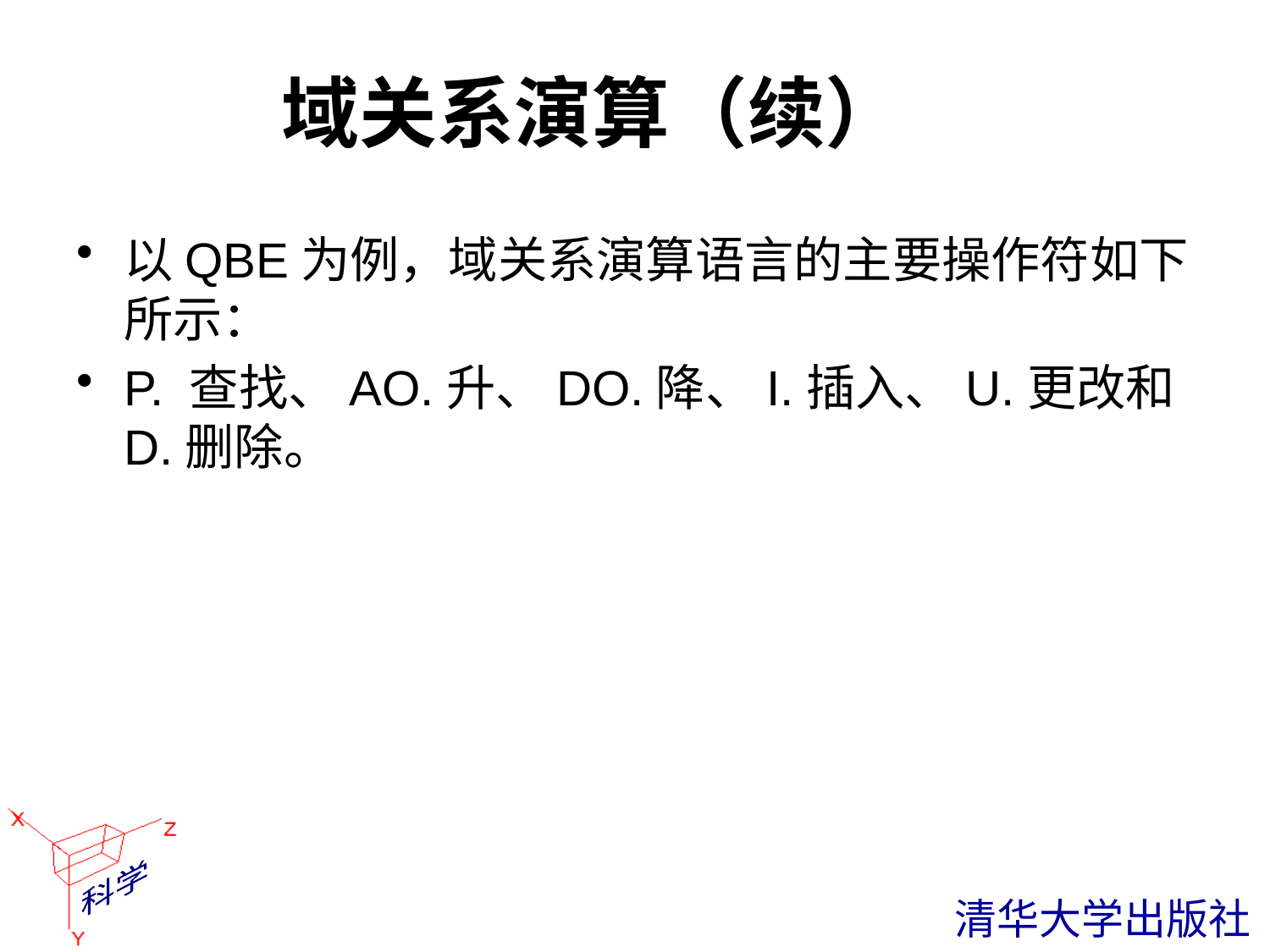

# 域关系演算（续）
以QBE为例，域关系演算语言的主要操作符如下所示：
P. 查找、AO.升、DO.降、I.插入、U.更改和D.删除。

      清华大学出版社